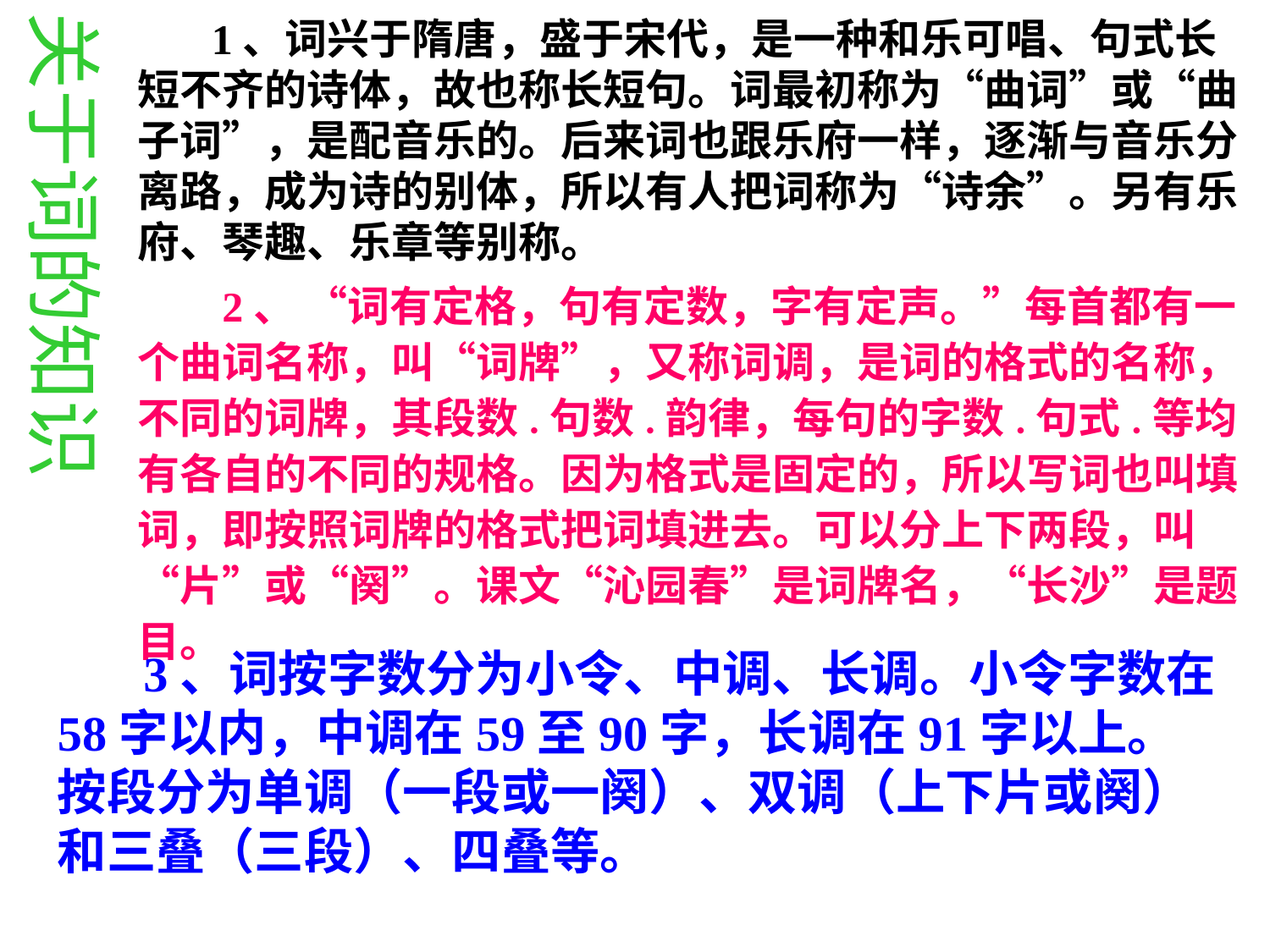

关于词的知识
       1、词兴于隋唐，盛于宋代，是一种和乐可唱、句式长短不齐的诗体，故也称长短句。词最初称为“曲词”或“曲子词”，是配音乐的。后来词也跟乐府一样，逐渐与音乐分离路，成为诗的别体，所以有人把词称为“诗余”。另有乐府、琴趣、乐章等别称。
        2、 “词有定格，句有定数，字有定声。”每首都有一个曲词名称，叫“词牌”，又称词调，是词的格式的名称，不同的词牌，其段数.句数.韵律，每句的字数.句式.等均有各自的不同的规格。因为格式是固定的，所以写词也叫填词，即按照词牌的格式把词填进去。可以分上下两段，叫“片”或“阕”。课文“沁园春”是词牌名，“长沙”是题目。
       3、词按字数分为小令、中调、长调。小令字数在58字以内，中调在59至90字，长调在91字以上。按段分为单调（一段或一阕）、双调（上下片或阕）和三叠（三段）、四叠等。